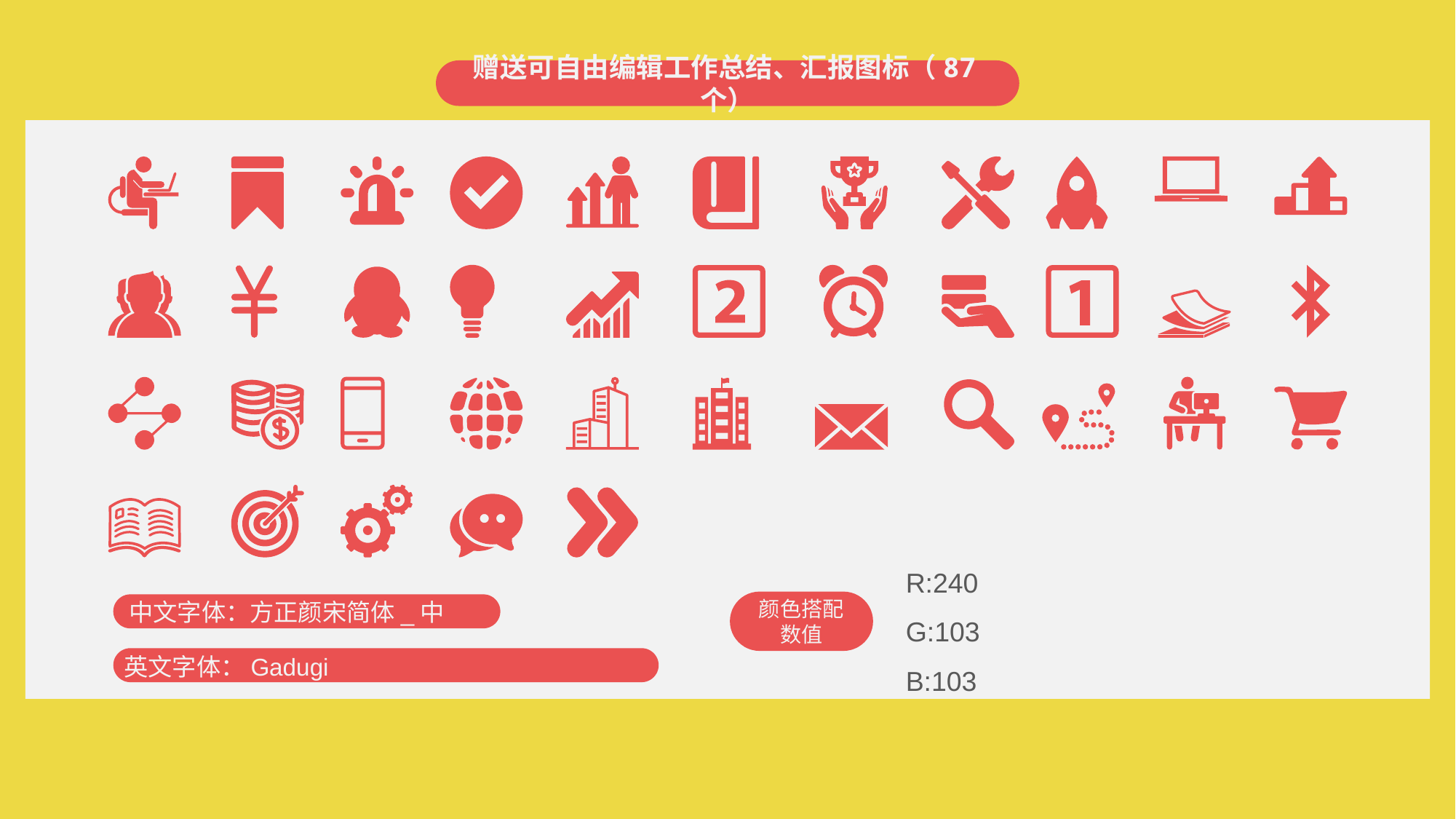

赠送可自由编辑工作总结、汇报图标（87个）

R:240
G:103
B:103
颜色搭配数值
中文字体：方正颜宋简体_中
英文字体：Gadugi